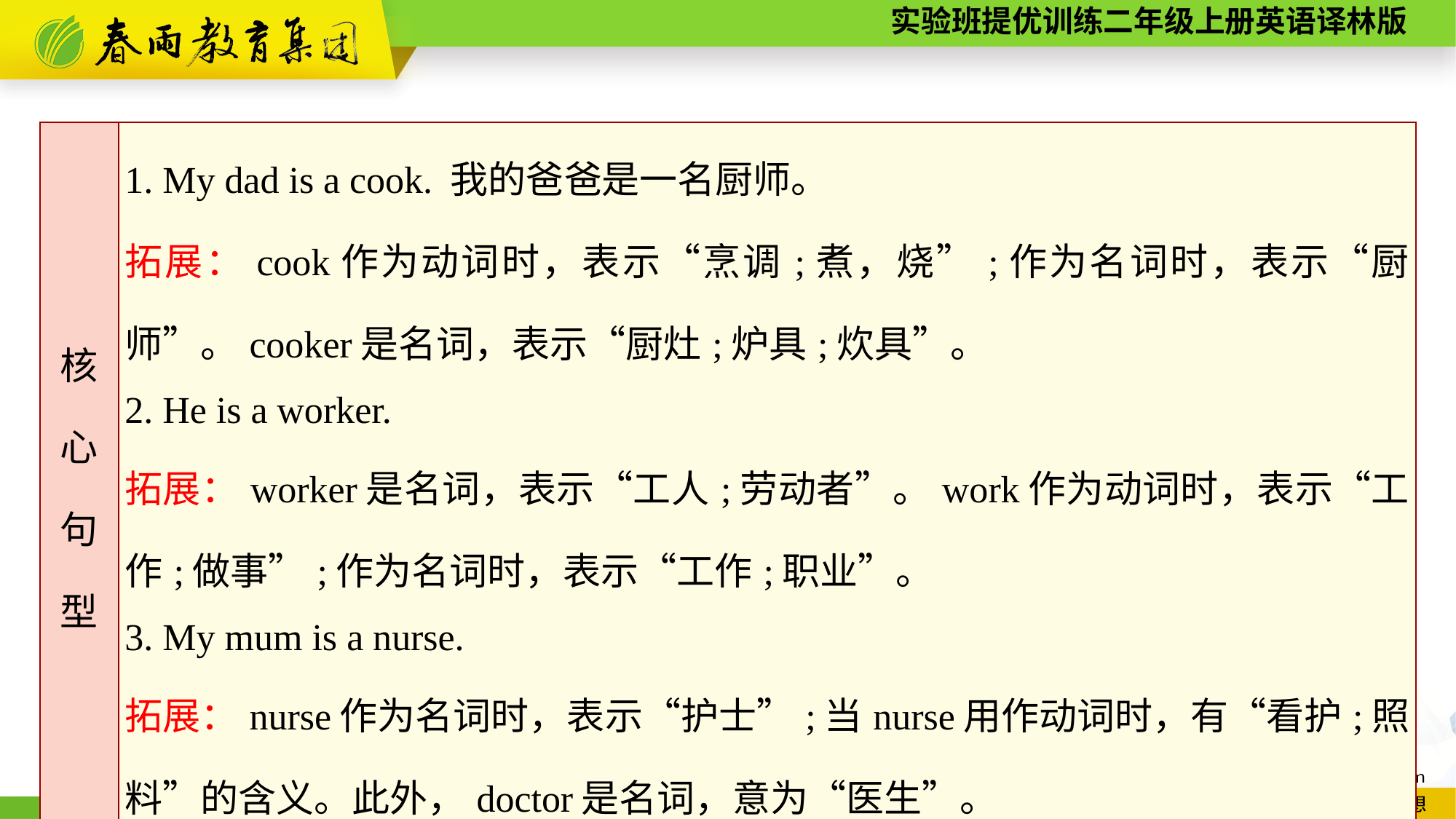

| 核 心 句 型 | 1. My dad is a cook. 我的爸爸是一名厨师。 拓展：cook作为动词时，表示“烹调;煮，烧”;作为名词时，表示“厨师”。cooker是名词，表示“厨灶;炉具;炊具”。 2. He is a worker. 拓展：worker是名词，表示“工人;劳动者”。work作为动词时，表示“工作;做事”;作为名词时，表示“工作;职业”。 3. My mum is a nurse. 拓展：nurse作为名词时，表示“护士”;当nurse用作动词时，有“看护;照料”的含义。此外，doctor是名词，意为“医生”。 |
| --- | --- |